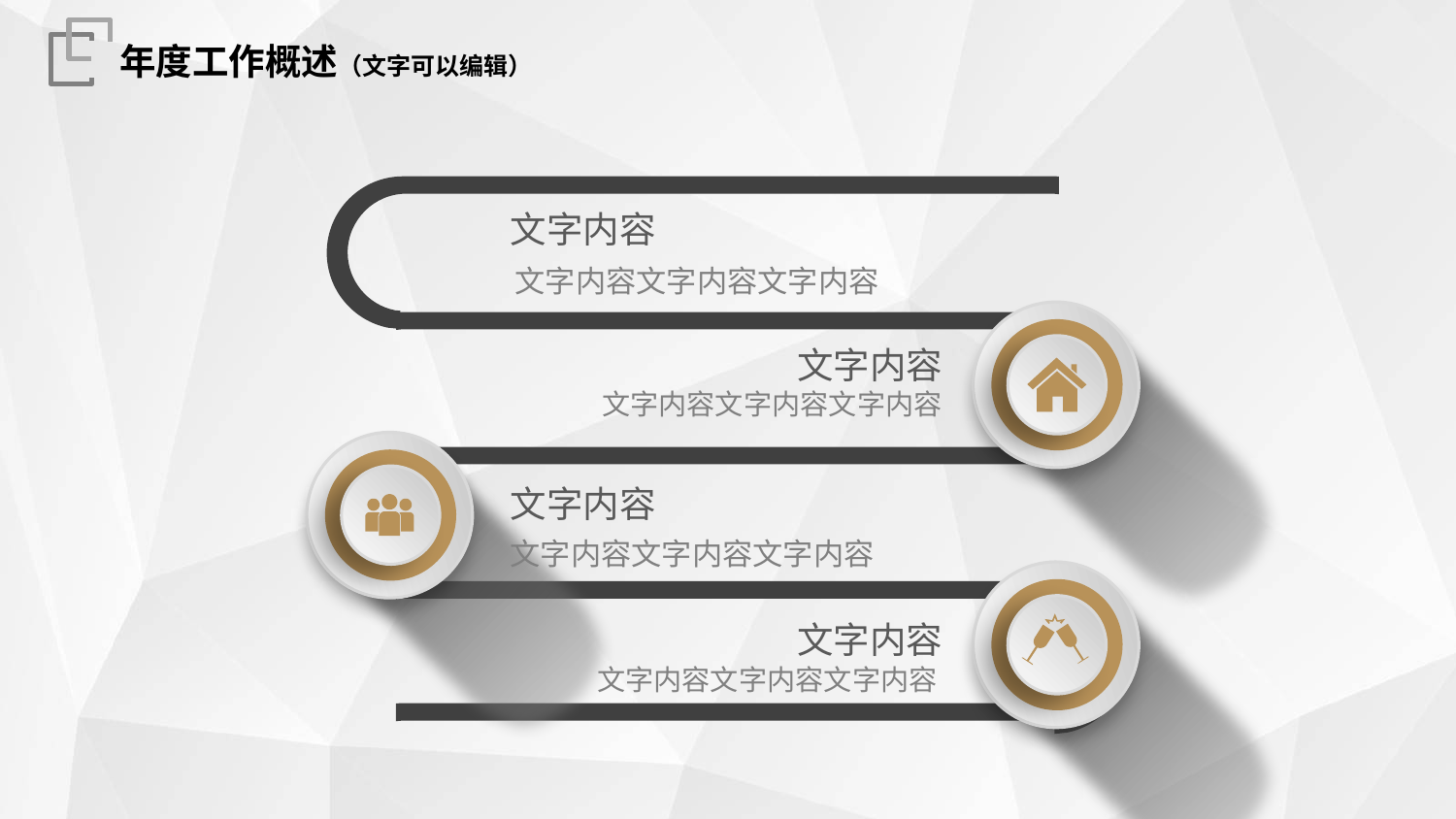

年度工作概述（文字可以编辑）

文字内容

文字内容文字内容文字内容

文字内容

文字内容文字内容文字内容

文字内容

文字内容文字内容文字内容

文字内容
文字内容文字内容文字内容